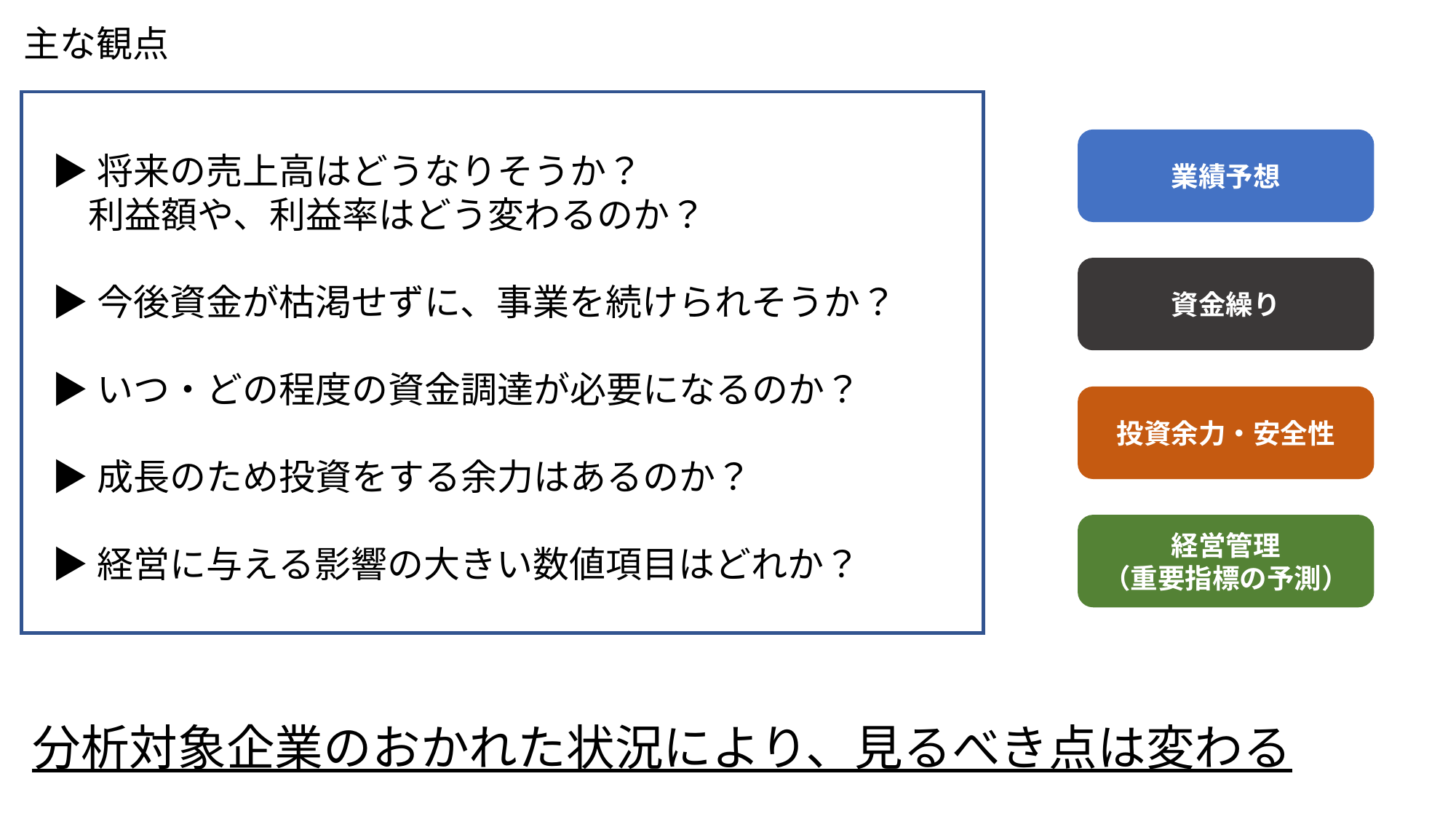

主な観点

業績予想
▶将来の売上高はどうなりそうか？
　利益額や、利益率はどう変わるのか？

▶今後資金が枯渇せずに、事業を続けられそうか？

▶いつ・どの程度の資金調達が必要になるのか？

▶成長のため投資をする余力はあるのか？

▶経営に与える影響の大きい数値項目はどれか？
資金繰り
投資余力・安全性
経営管理
（重要指標の予測）
分析対象企業のおかれた状況により、見るべき点は変わる